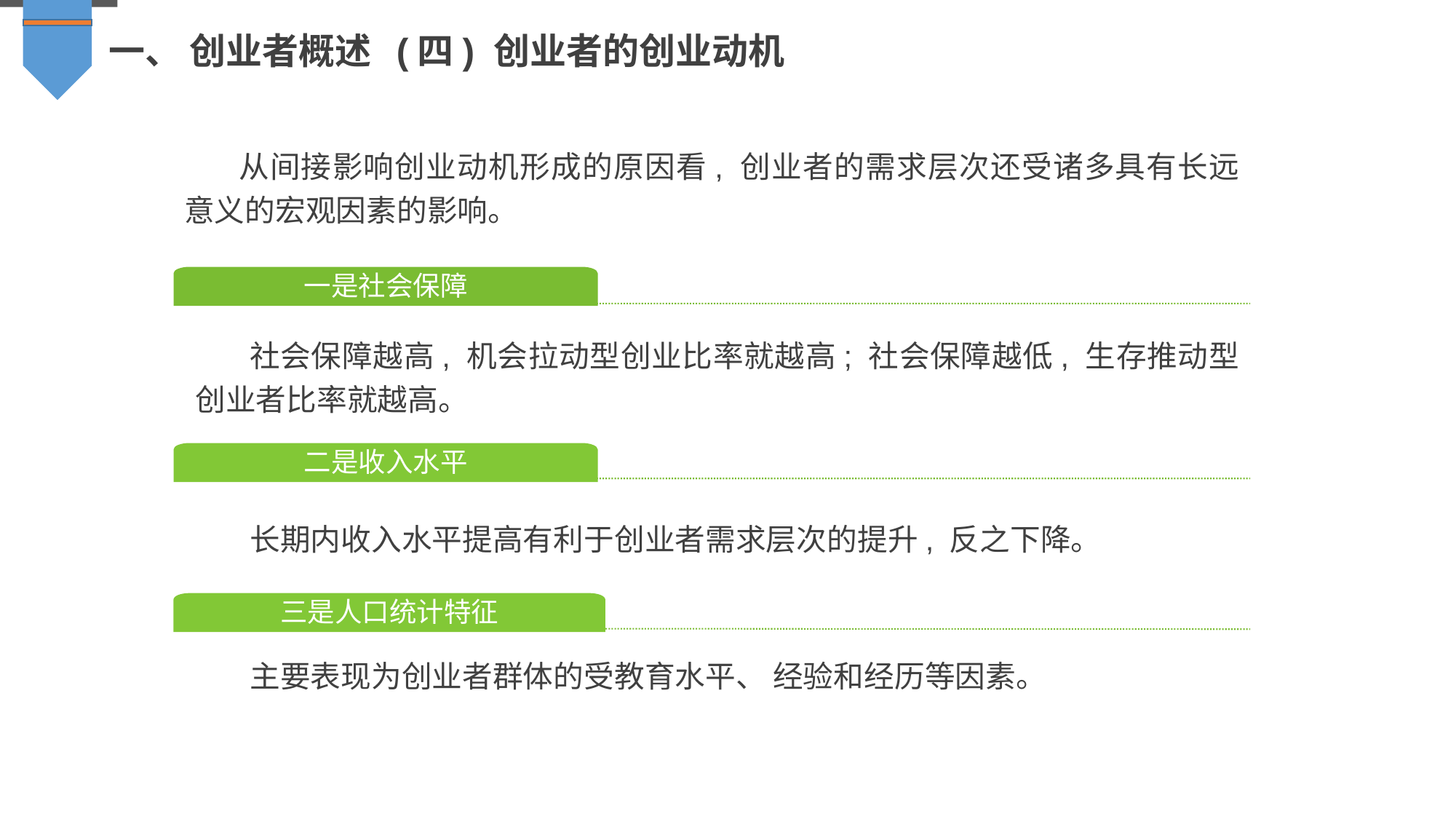

一、 创业者概述  (四) 创业者的创业动机
从间接影响创业动机形成的原因看, 创业者的需求层次还受诸多具有长远意义的宏观因素的影响。
一是社会保障

社会保障越高, 机会拉动型创业比率就越高; 社会保障越低, 生存推动型创业者比率就越高。
二是收入水平

长期内收入水平提高有利于创业者需求层次的提升, 反之下降。
三是人口统计特征

主要表现为创业者群体的受教育水平、 经验和经历等因素。